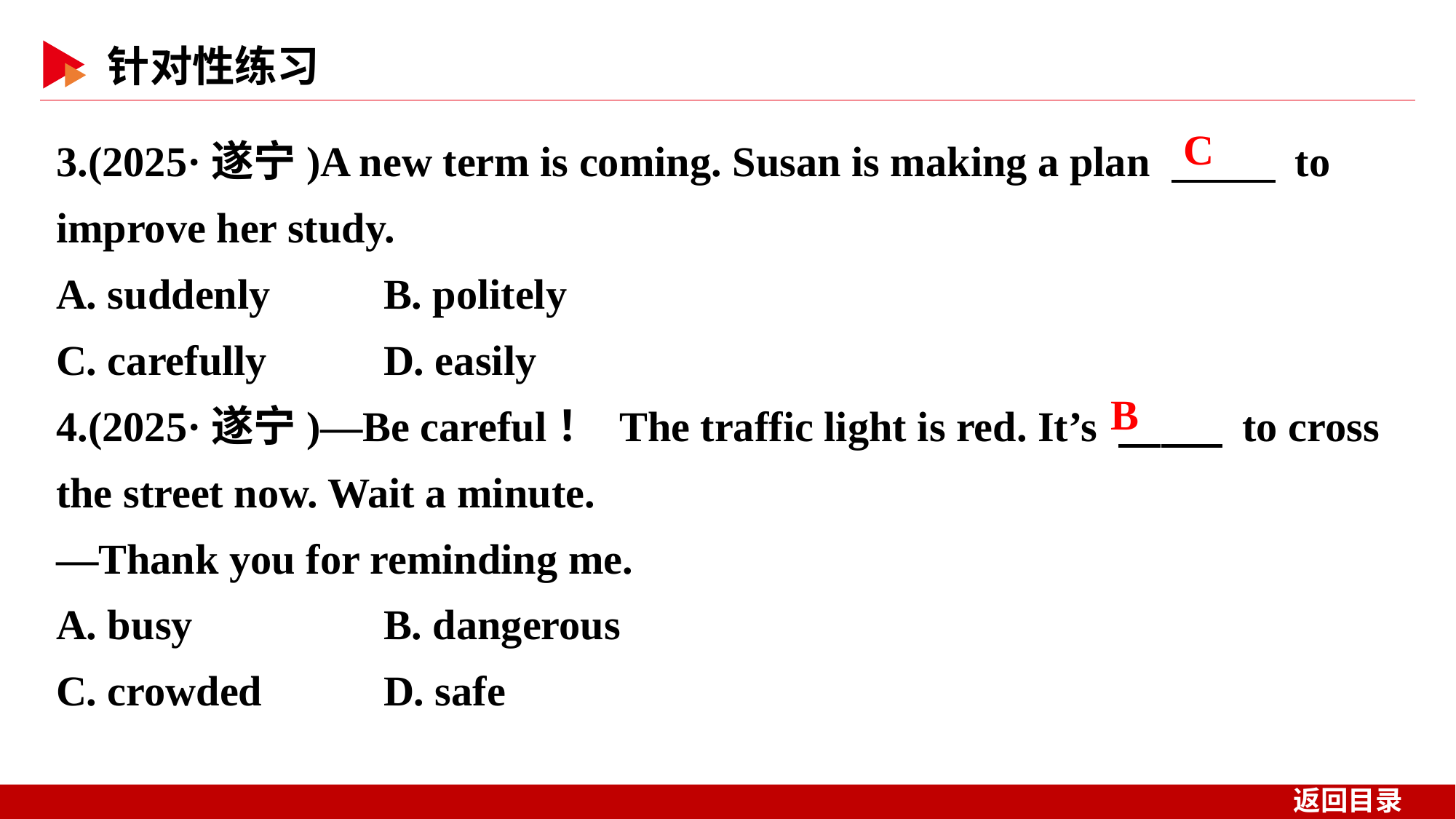

3.(2025·遂宁)A new term is coming. Susan is making a plan 　  　 to improve her study.
A. suddenly          	B. politely
C. carefully        	D. easily
4.(2025·遂宁)—Be careful！ The traffic light is red. It’s 　  　 to cross the street now. Wait a minute.
—Thank you for reminding me.
A. busy                	B. dangerous
C. crowded      	D. safe
C
B